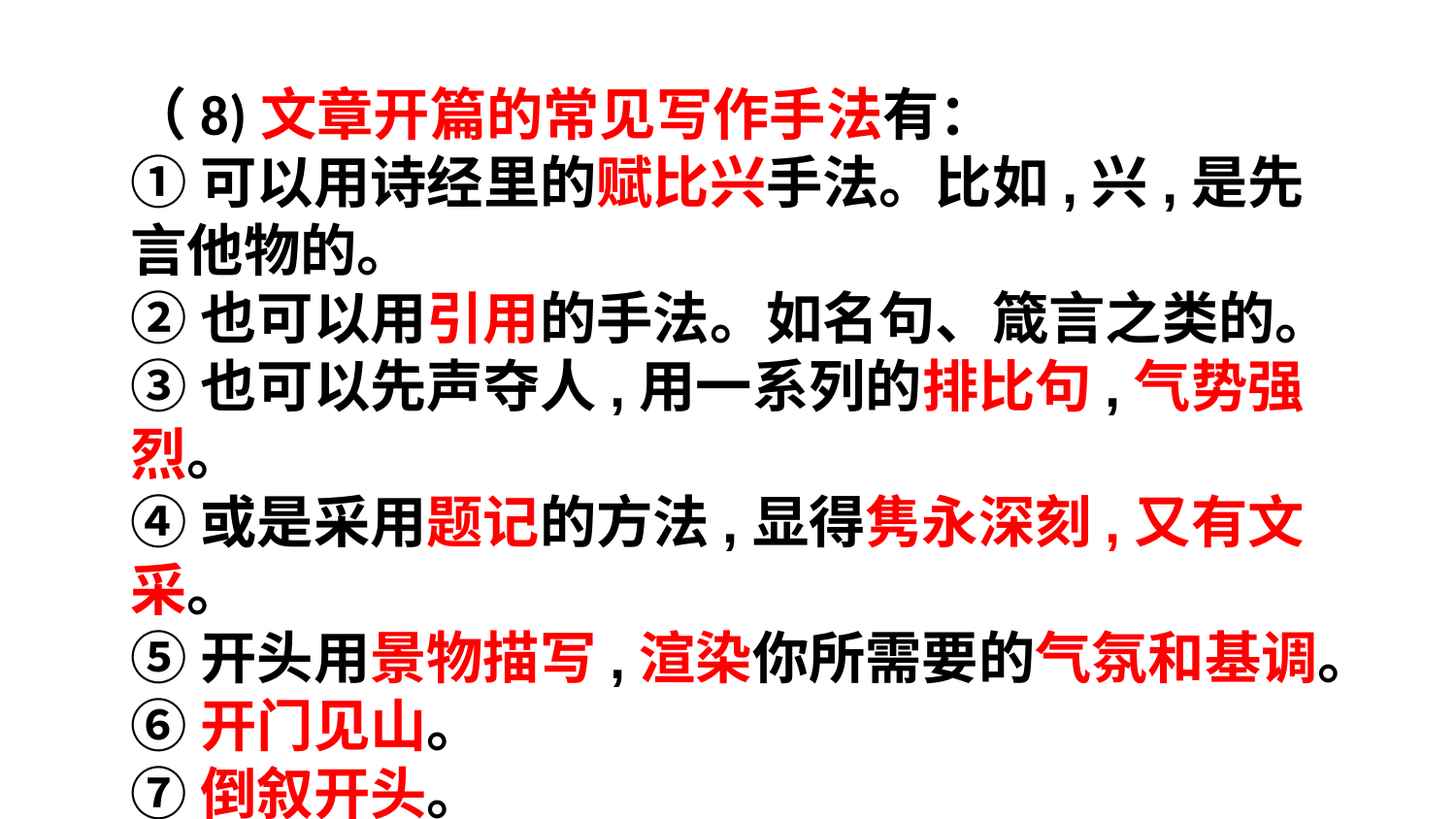

（8)文章开篇的常见写作手法有：
①可以用诗经里的赋比兴手法。比如,兴,是先言他物的。
②也可以用引用的手法。如名句、箴言之类的。
③也可以先声夺人,用一系列的排比句,气势强烈。
④或是采用题记的方法,显得隽永深刻,又有文采。
⑤开头用景物描写,渲染你所需要的气氛和基调。
⑥开门见山。
⑦倒叙开头。